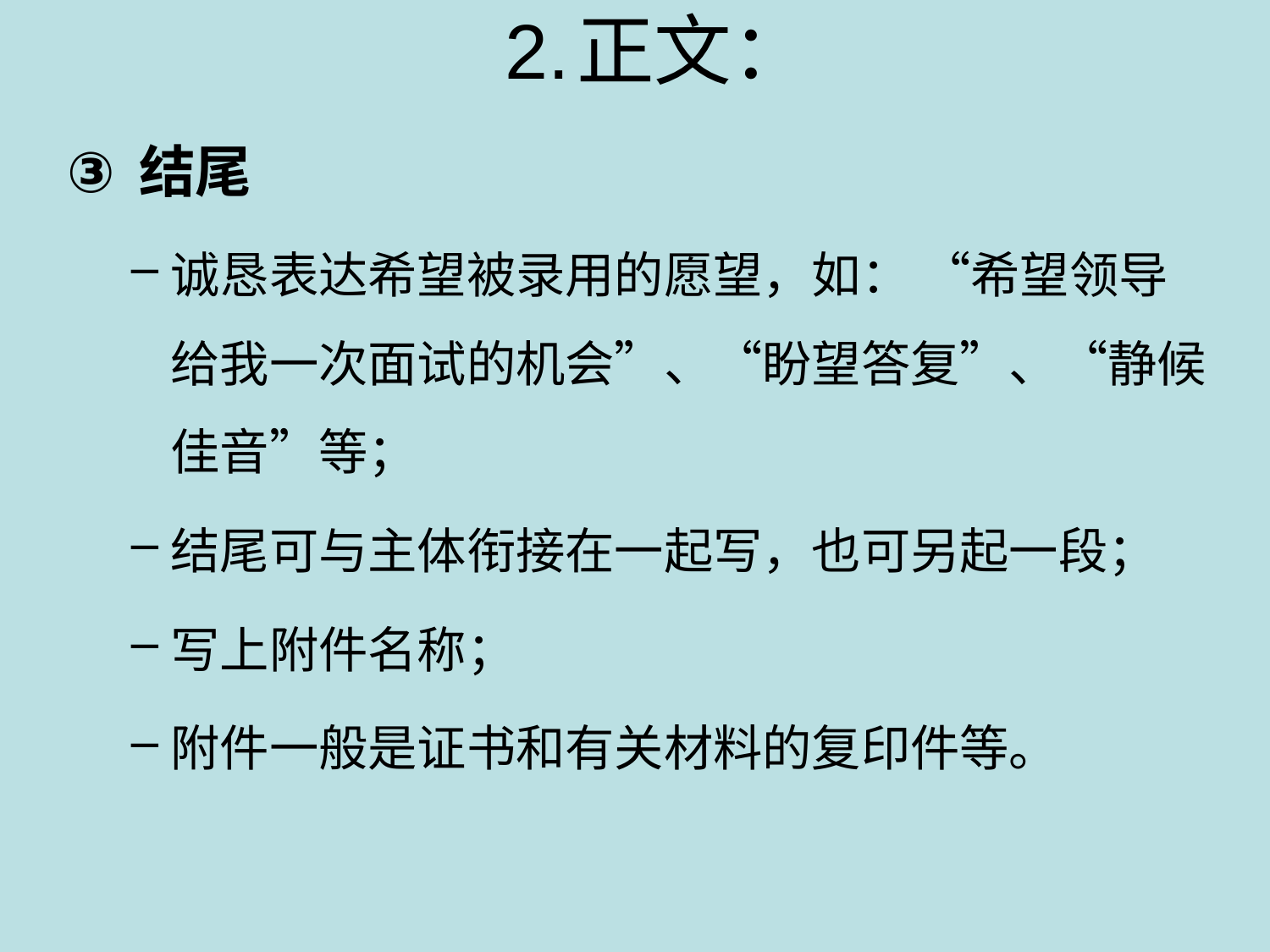

正文：
结尾
诚恳表达希望被录用的愿望，如： “希望领导给我一次面试的机会”、“盼望答复”、“静候佳音”等；
结尾可与主体衔接在一起写，也可另起一段；
写上附件名称；
附件一般是证书和有关材料的复印件等。